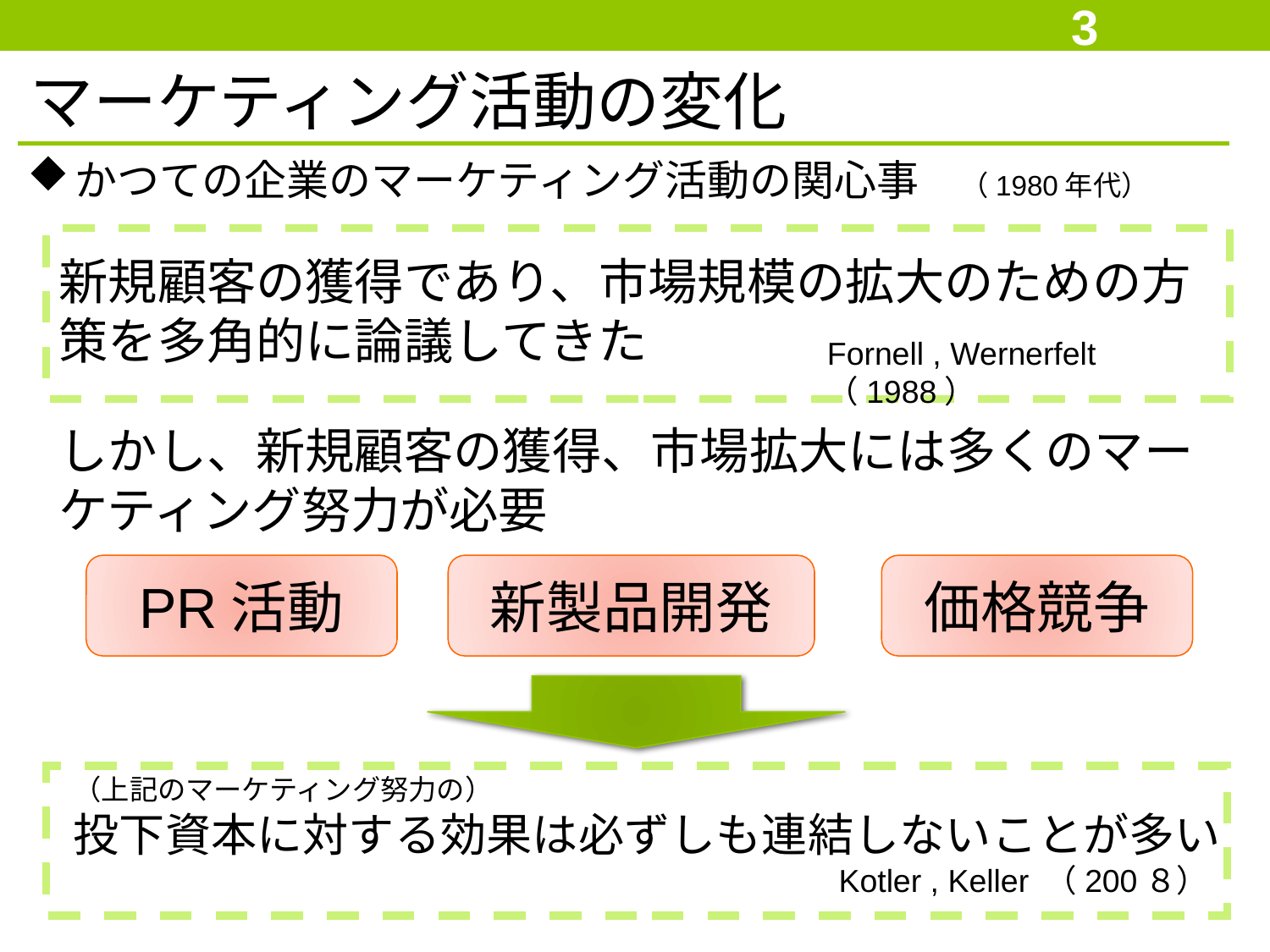

3
マーケティング活動の変化
かつての企業のマーケティング活動の関心事　（1980年代）

新規顧客の獲得であり、市場規模の拡大のための方策を多角的に論議してきた
Fornell , Wernerfelt （1988）
しかし、新規顧客の獲得、市場拡大には多くのマーケティング努力が必要
PR活動
新製品開発
価格競争

（上記のマーケティング努力の）
投下資本に対する効果は必ずしも連結しないことが多い
Kotler , Keller （200８）